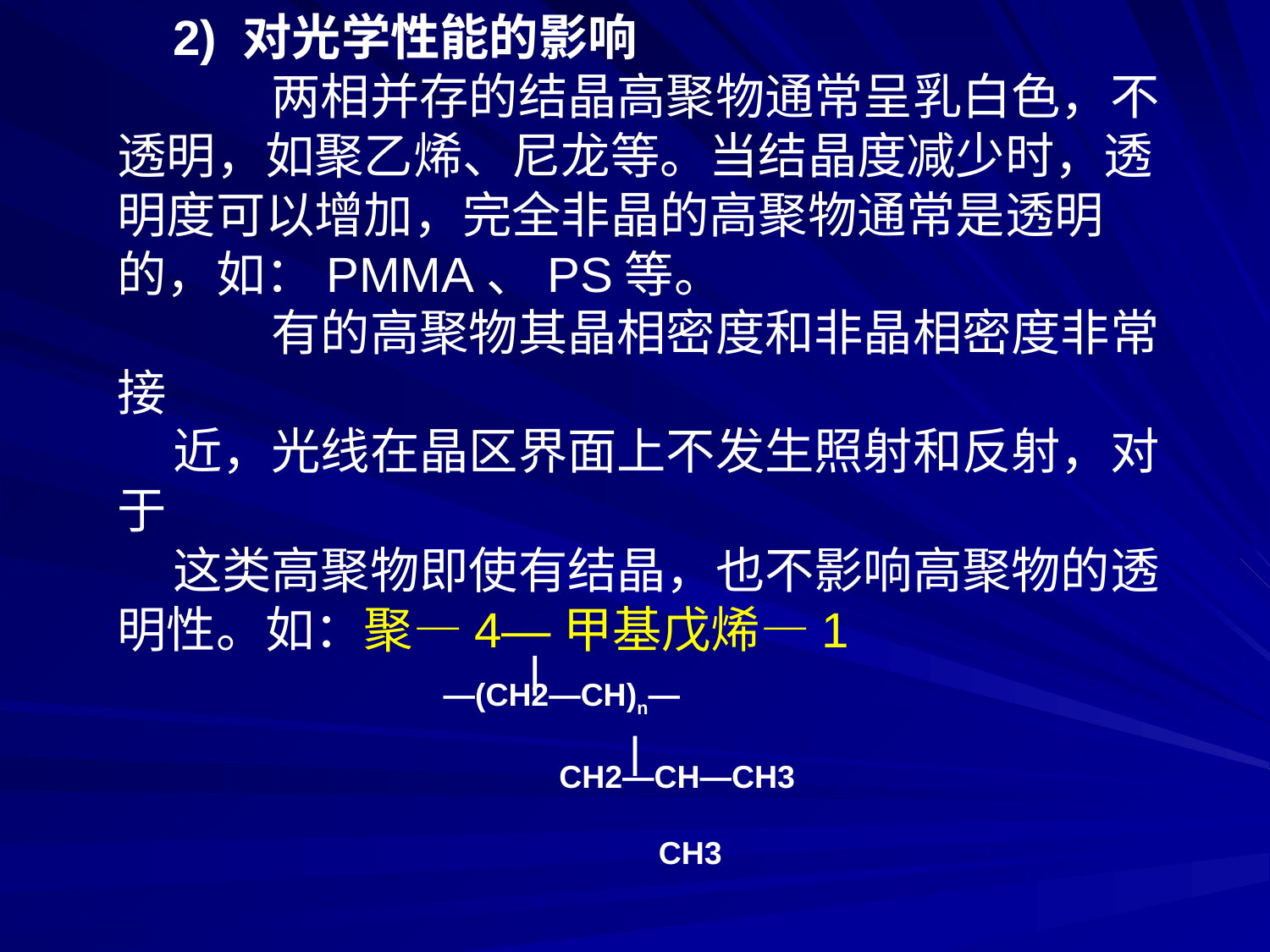

2) 对光学性能的影响
　　两相并存的结晶高聚物通常呈乳白色，不透明，如聚乙烯、尼龙等。当结晶度减少时，透明度可以增加，完全非晶的高聚物通常是透明的，如：PMMA、PS等。
　　有的高聚物其晶相密度和非晶相密度非常接
近，光线在晶区界面上不发生照射和反射，对于
这类高聚物即使有结晶，也不影响高聚物的透明性。如：聚—4—甲基戊烯—1
                    —(CH2—CH)n—

CH2—CH—CH3

   CH3